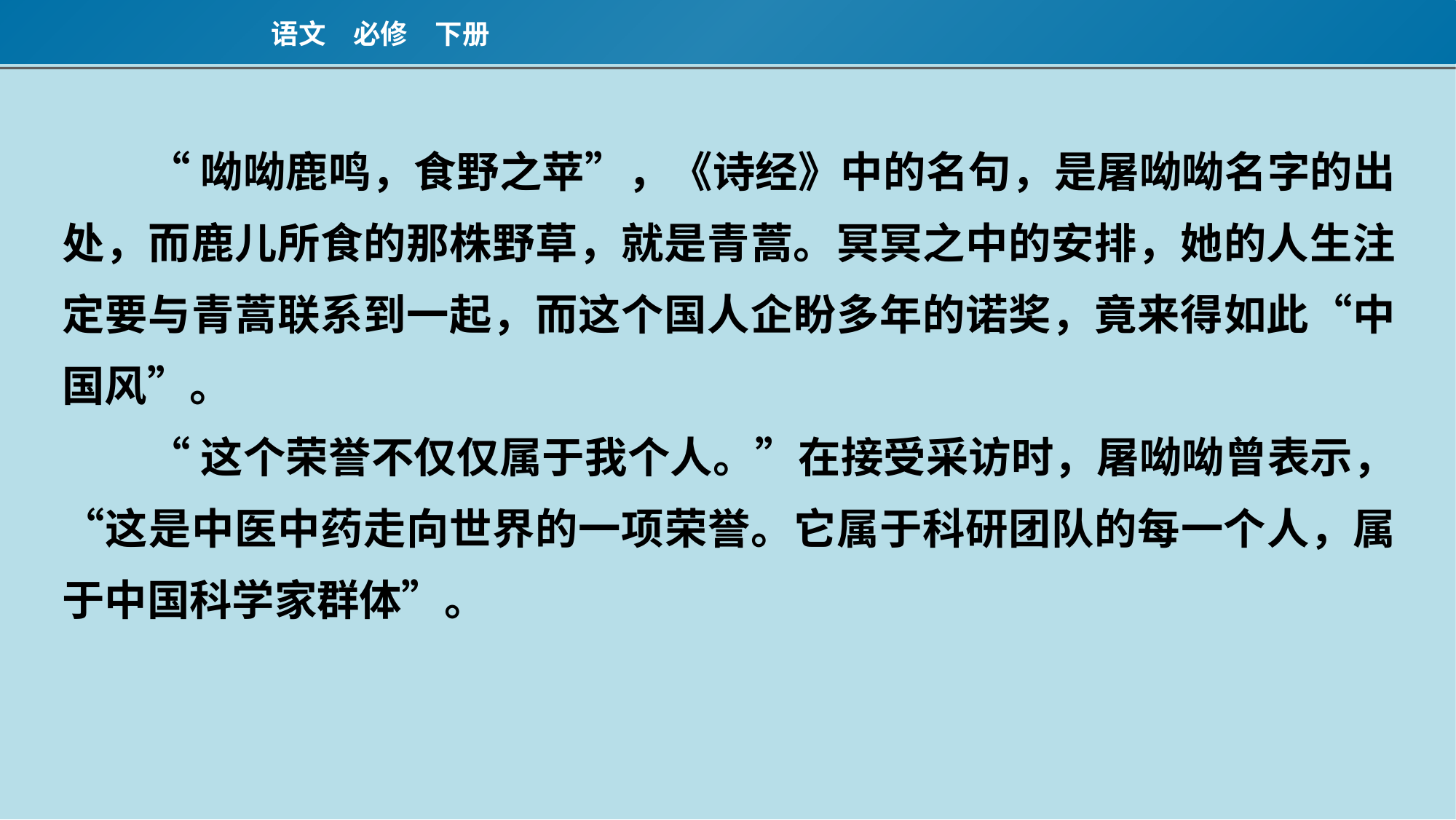

“呦呦鹿鸣，食野之苹”，《诗经》中的名句，是屠呦呦名字的出处，而鹿儿所食的那株野草，就是青蒿。冥冥之中的安排，她的人生注定要与青蒿联系到一起，而这个国人企盼多年的诺奖，竟来得如此“中国风”。
“这个荣誉不仅仅属于我个人。”在接受采访时，屠呦呦曾表示，“这是中医中药走向世界的一项荣誉。它属于科研团队的每一个人，属于中国科学家群体”。